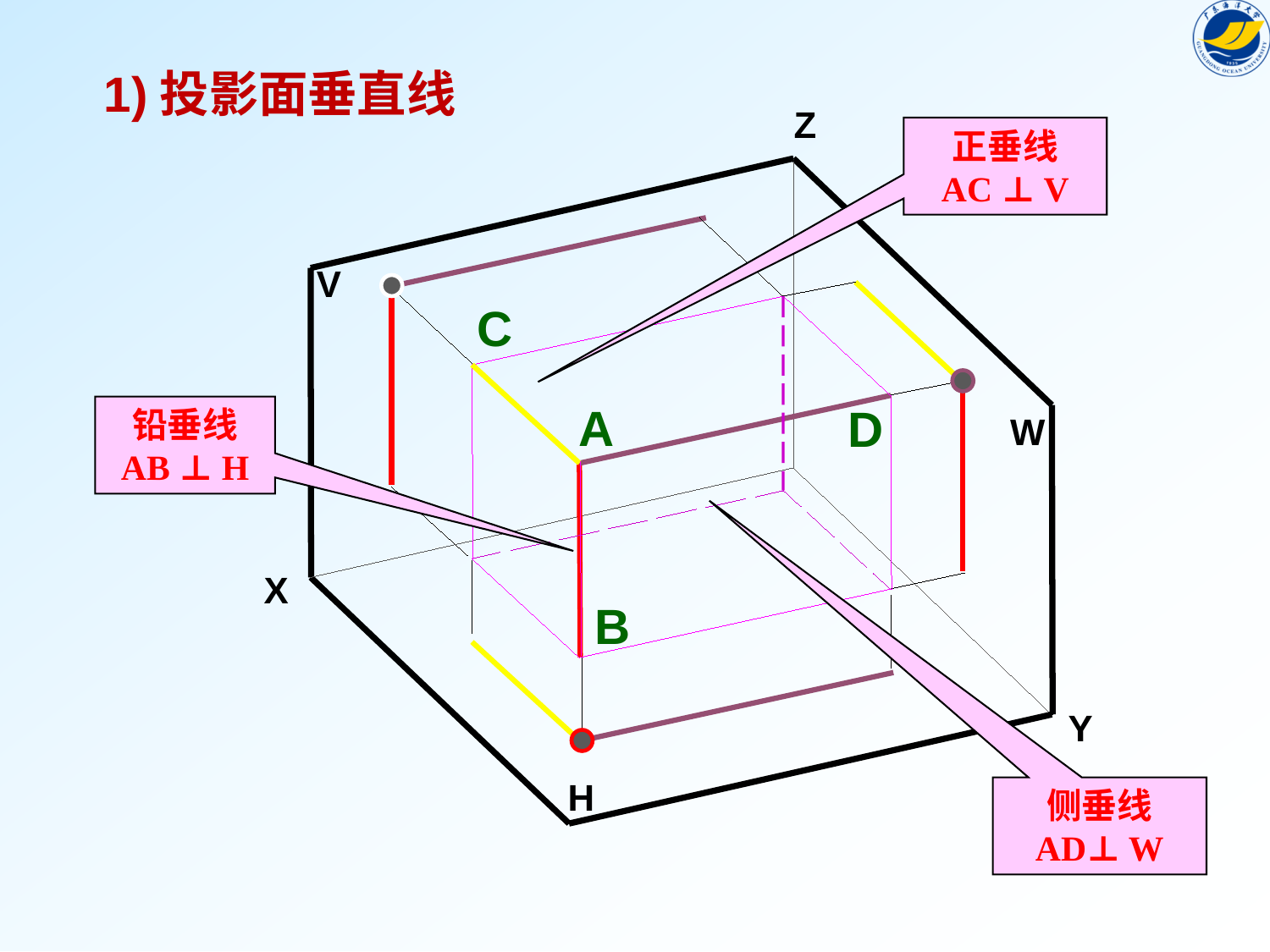

1)投影面垂直线
Z
正垂线
AC ⊥ V

V

C

铅垂线
AB ⊥ H
A
D

W

X

B

Y

H
侧垂线
AD⊥ W